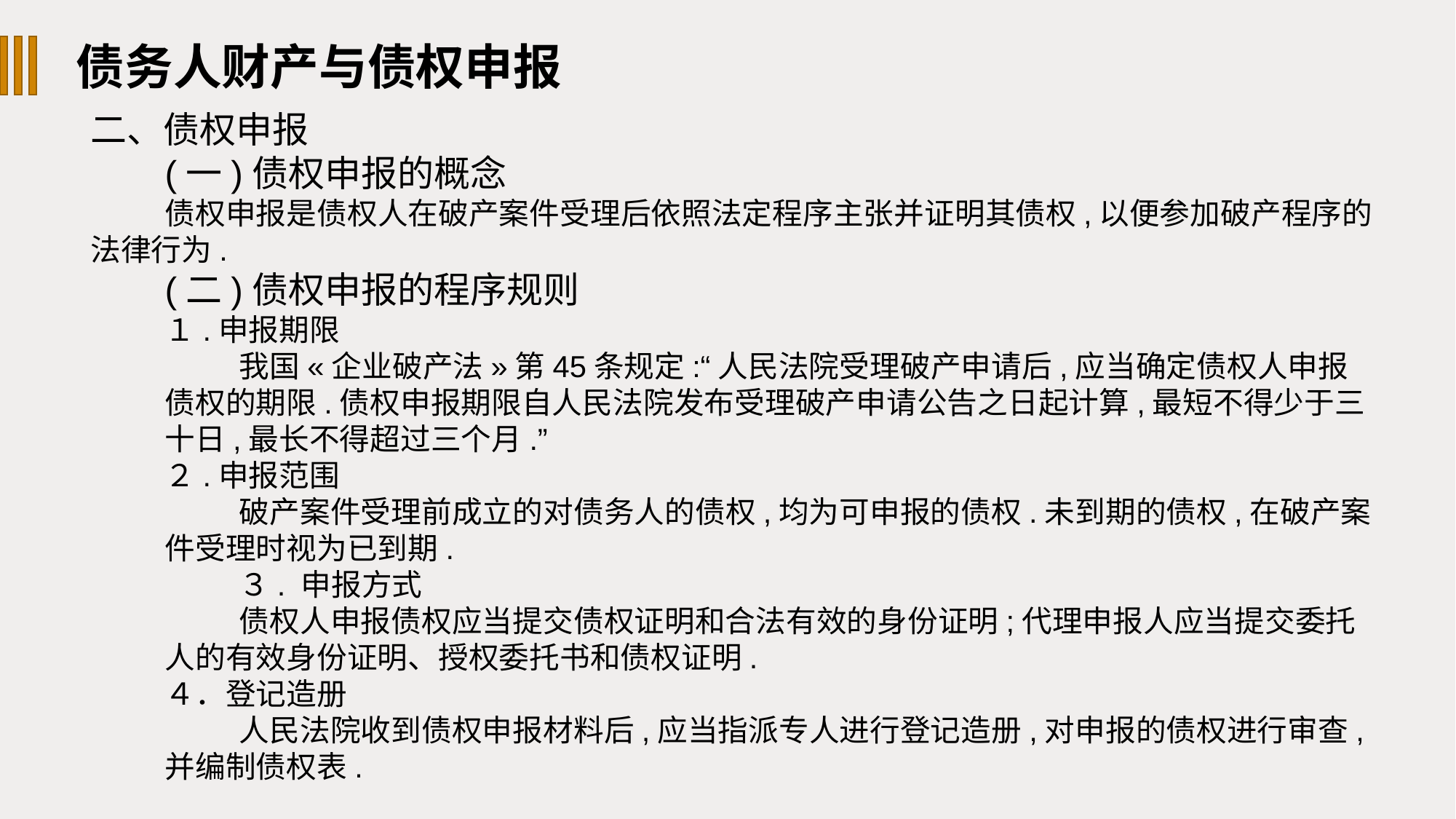

债务人财产与债权申报

二、债权申报
(一)债权申报的概念
债权申报是债权人在破产案件受理后依照法定程序主张并证明其债权,以便参加破产程序的法律行为.
(二)债权申报的程序规则
１.申报期限
我国«企业破产法»第45条规定:“人民法院受理破产申请后,应当确定债权人申报债权的期限.债权申报期限自人民法院发布受理破产申请公告之日起计算,最短不得少于三十日,最长不得超过三个月.”
２.申报范围
破产案件受理前成立的对债务人的债权,均为可申报的债权.未到期的债权,在破产案件受理时视为已到期.
３. 申报方式
债权人申报债权应当提交债权证明和合法有效的身份证明;代理申报人应当提交委托人的有效身份证明、授权委托书和债权证明.
４．登记造册
人民法院收到债权申报材料后,应当指派专人进行登记造册,对申报的债权进行审查,并编制债权表.